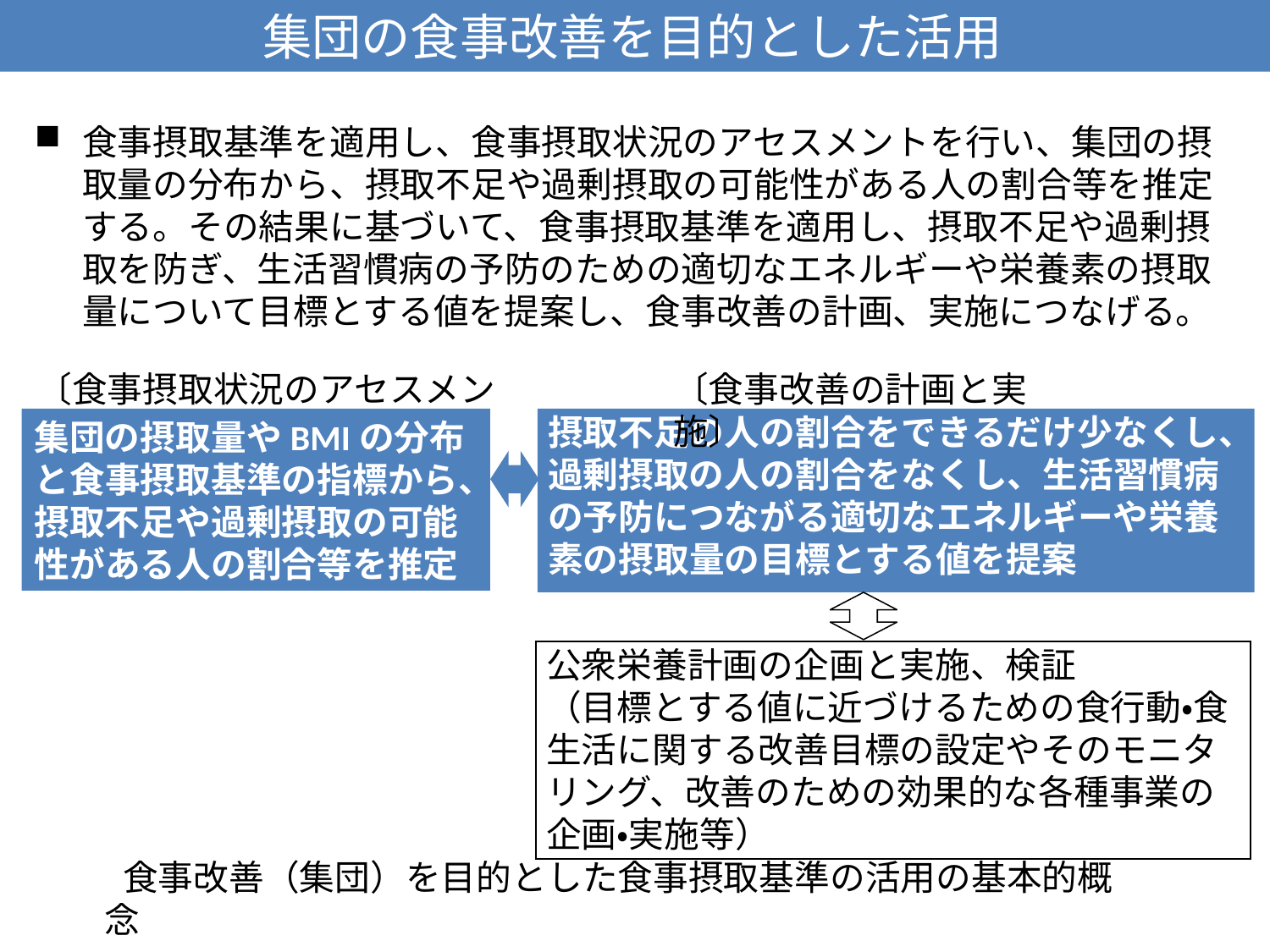

集団の食事改善を目的とした活用
食事摂取基準を適用し、食事摂取状況のアセスメントを行い、集団の摂取量の分布から、摂取不足や過剰摂取の可能性がある人の割合等を推定する。その結果に基づいて、食事摂取基準を適用し、摂取不足や過剰摂取を防ぎ、生活習慣病の予防のための適切なエネルギーや栄養素の摂取量について目標とする値を提案し、食事改善の計画、実施につなげる。
〔食事摂取状況のアセスメント〕
〔食事改善の計画と実施〕
集団の摂取量やBMIの分布と食事摂取基準の指標から、摂取不足や過剰摂取の可能性がある人の割合等を推定
摂取不足の人の割合をできるだけ少なくし、過剰摂取の人の割合をなくし、生活習慣病の予防につながる適切なエネルギーや栄養素の摂取量の目標とする値を提案

公衆栄養計画の企画と実施、検証
（目標とする値に近づけるための食行動・食生活に関する改善目標の設定やそのモニタリング、改善のための効果的な各種事業の企画・実施等）

食事改善（集団）を目的とした食事摂取基準の活用の基本的概念